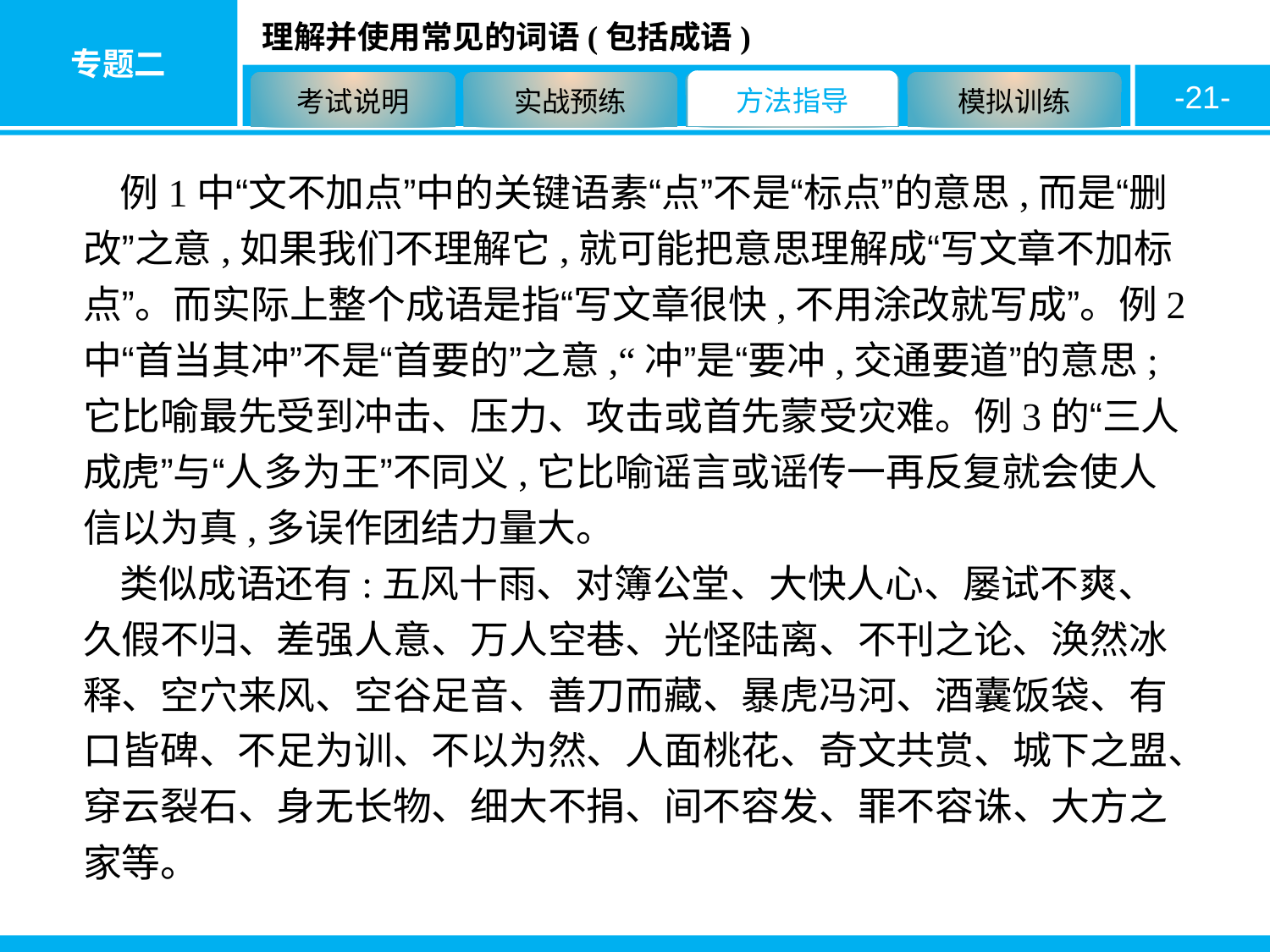

-21-
例1中“文不加点”中的关键语素“点”不是“标点”的意思,而是“删改”之意,如果我们不理解它,就可能把意思理解成“写文章不加标点”。而实际上整个成语是指“写文章很快,不用涂改就写成”。例2中“首当其冲”不是“首要的”之意,“冲”是“要冲,交通要道”的意思;它比喻最先受到冲击、压力、攻击或首先蒙受灾难。例3的“三人成虎”与“人多为王”不同义,它比喻谣言或谣传一再反复就会使人信以为真,多误作团结力量大。
类似成语还有:五风十雨、对簿公堂、大快人心、屡试不爽、久假不归、差强人意、万人空巷、光怪陆离、不刊之论、涣然冰释、空穴来风、空谷足音、善刀而藏、暴虎冯河、酒囊饭袋、有口皆碑、不足为训、不以为然、人面桃花、奇文共赏、城下之盟、穿云裂石、身无长物、细大不捐、间不容发、罪不容诛、大方之家等。